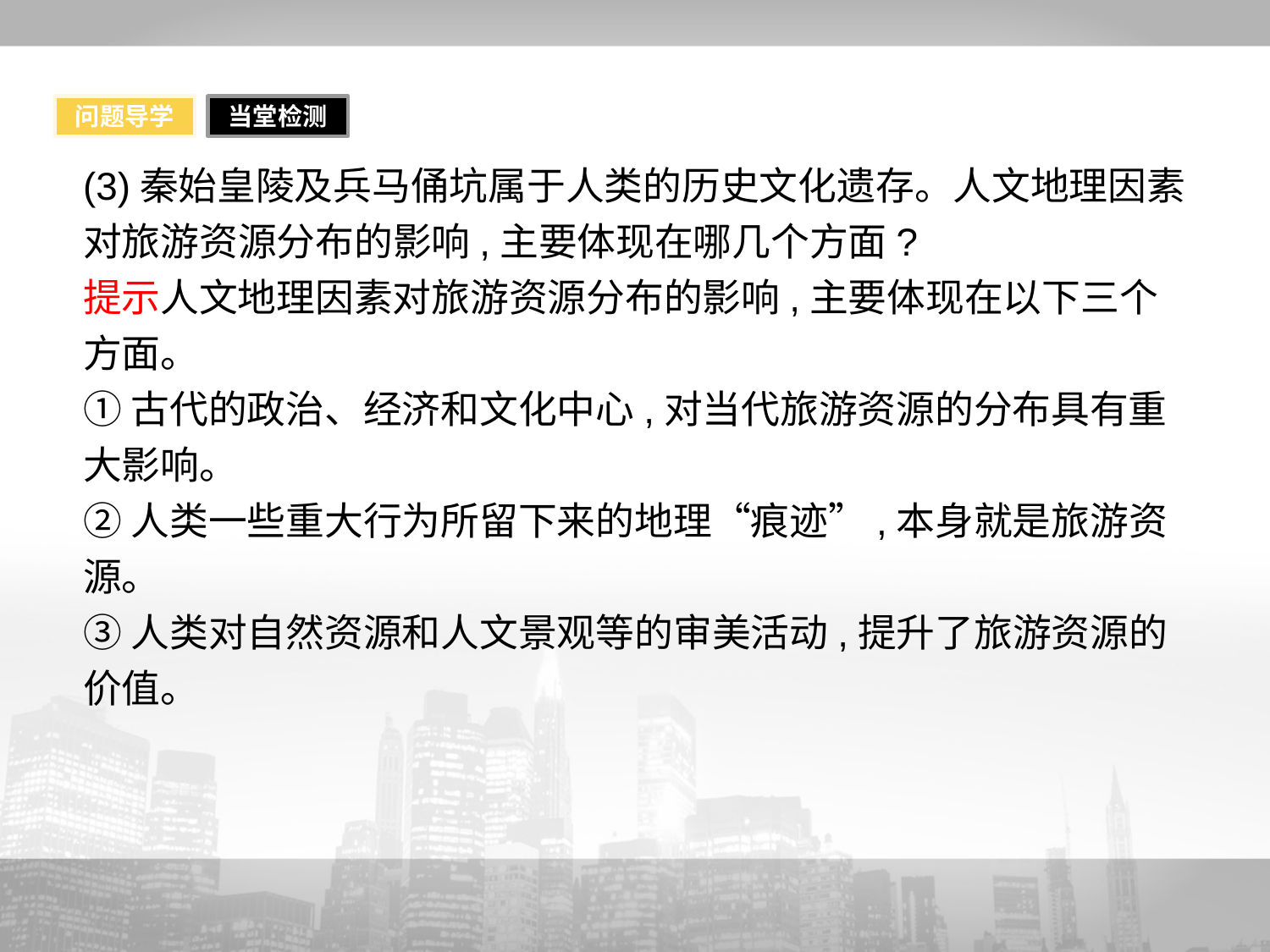

问题导学
当堂检测
(3)秦始皇陵及兵马俑坑属于人类的历史文化遗存。人文地理因素对旅游资源分布的影响,主要体现在哪几个方面?
提示人文地理因素对旅游资源分布的影响,主要体现在以下三个方面。
①古代的政治、经济和文化中心,对当代旅游资源的分布具有重大影响。
②人类一些重大行为所留下来的地理“痕迹”,本身就是旅游资源。
③人类对自然资源和人文景观等的审美活动,提升了旅游资源的价值。